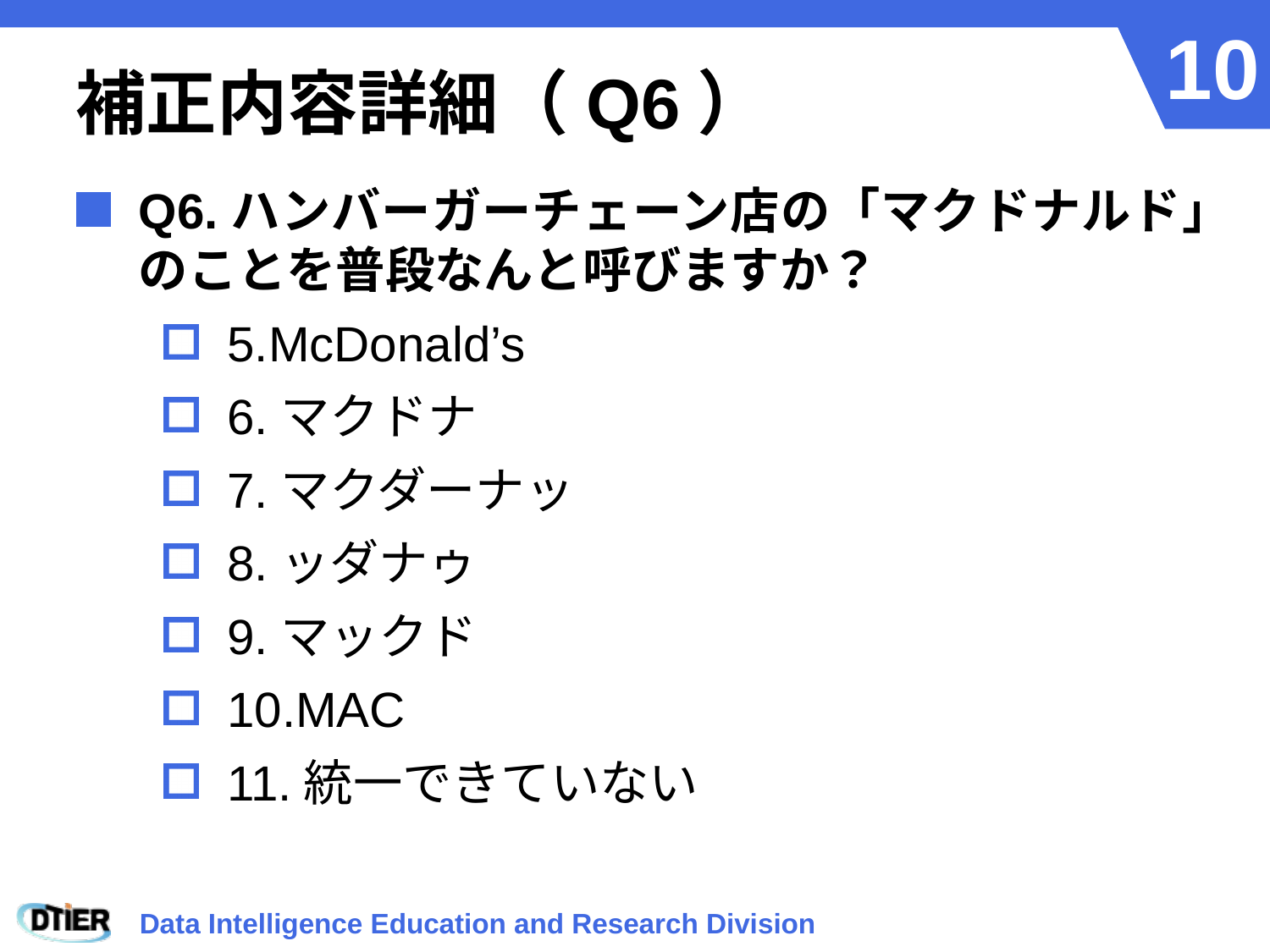

# 補正内容詳細（Q6）
Q6.ハンバーガーチェーン店の「マクドナルド」のことを普段なんと呼びますか？
5.McDonald’s
6.マクドナ
7.マクダーナッ
8.ッダナゥ
9.マックド
10.MAC
11.統一できていない